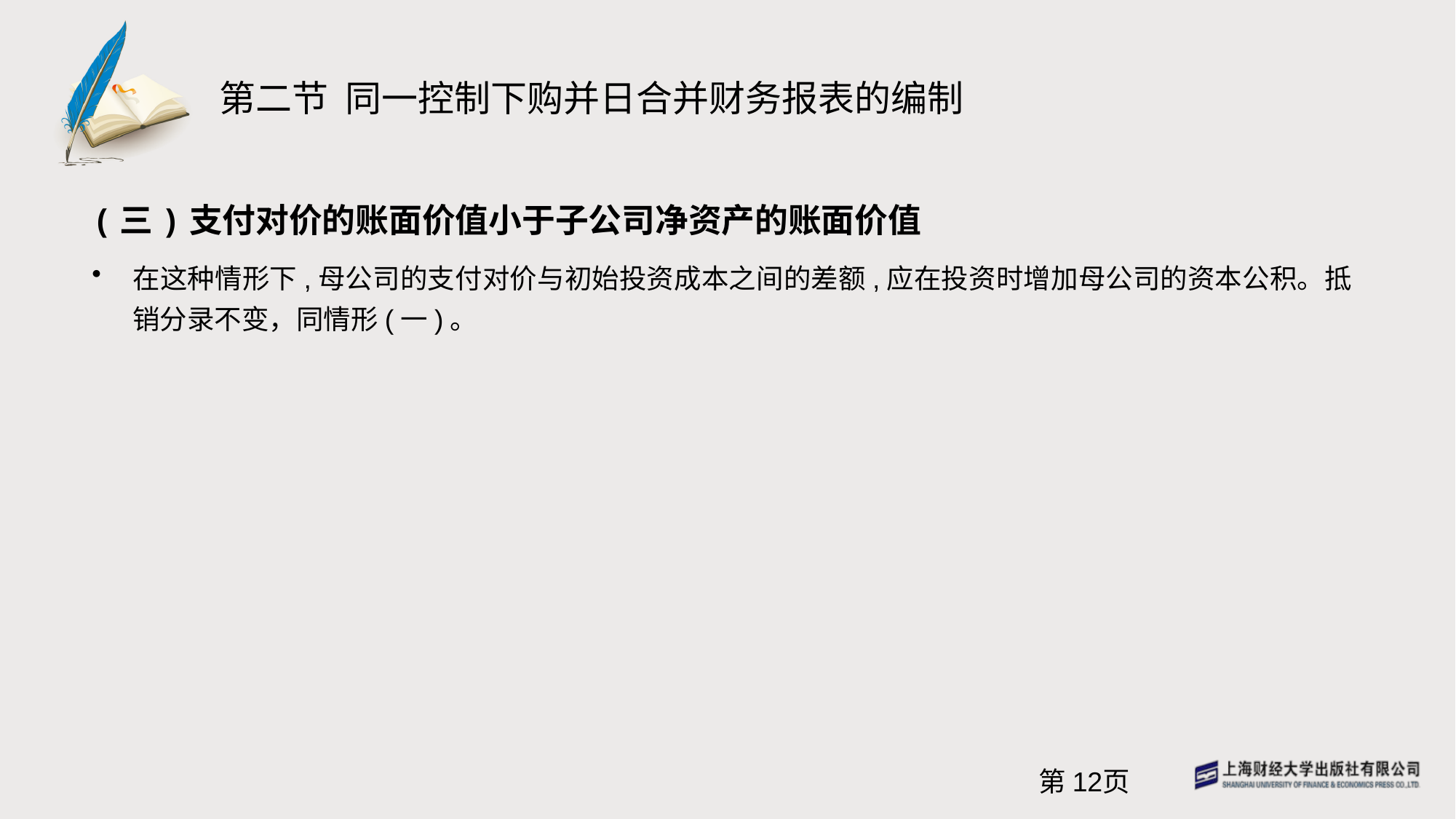

# 第二节  同一控制下购并日合并财务报表的编制
(三)支付对价的账面价值小于子公司净资产的账面价值
在这种情形下,母公司的支付对价与初始投资成本之间的差额,应在投资时增加母公司的资本公积。抵销分录不变，同情形(一)。

12